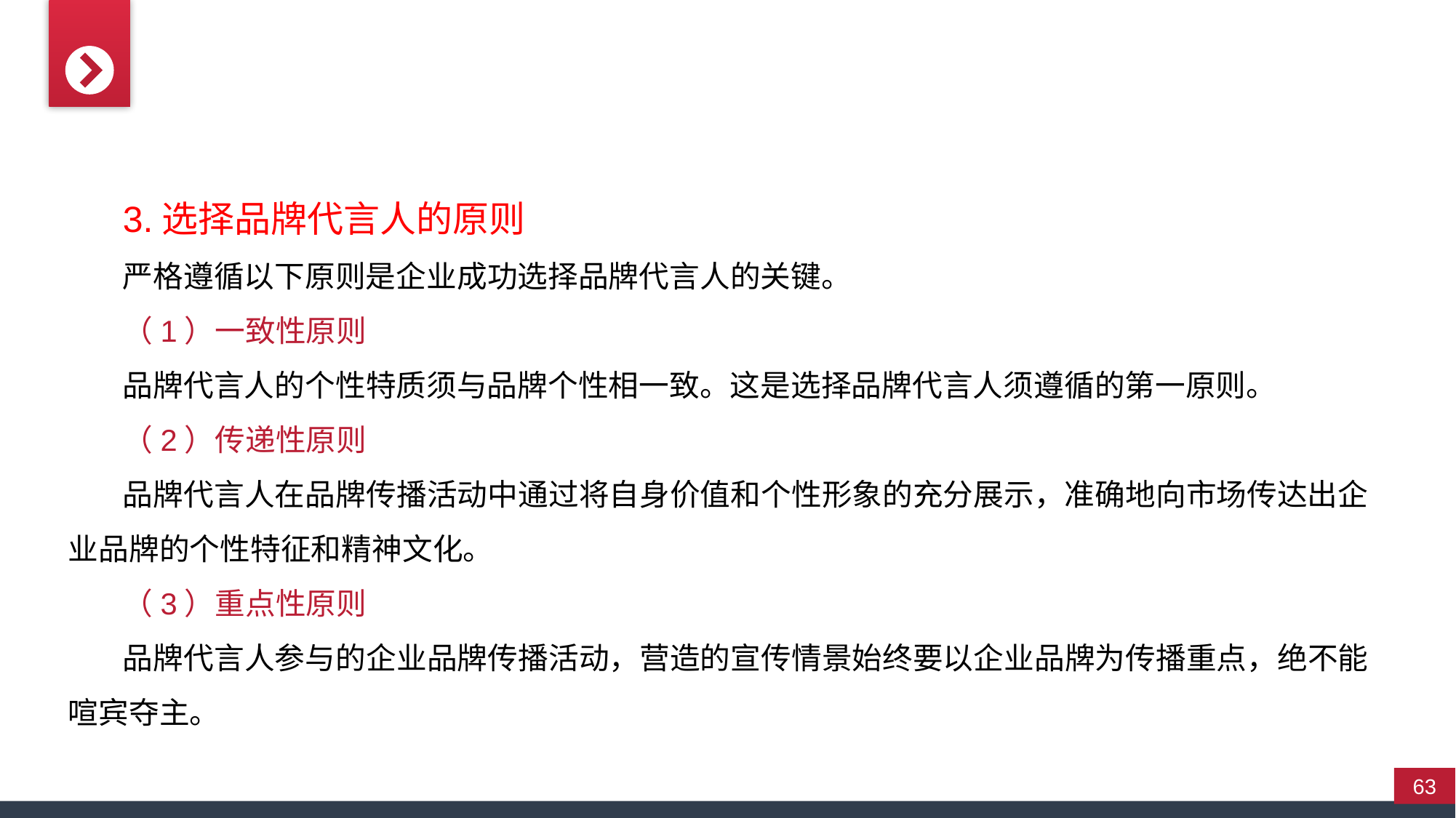

3.选择品牌代言人的原则
严格遵循以下原则是企业成功选择品牌代言人的关键。
（1）一致性原则
品牌代言人的个性特质须与品牌个性相一致。这是选择品牌代言人须遵循的第一原则。
（2）传递性原则
品牌代言人在品牌传播活动中通过将自身价值和个性形象的充分展示，准确地向市场传达出企业品牌的个性特征和精神文化。
（3）重点性原则
品牌代言人参与的企业品牌传播活动，营造的宣传情景始终要以企业品牌为传播重点，绝不能喧宾夺主。